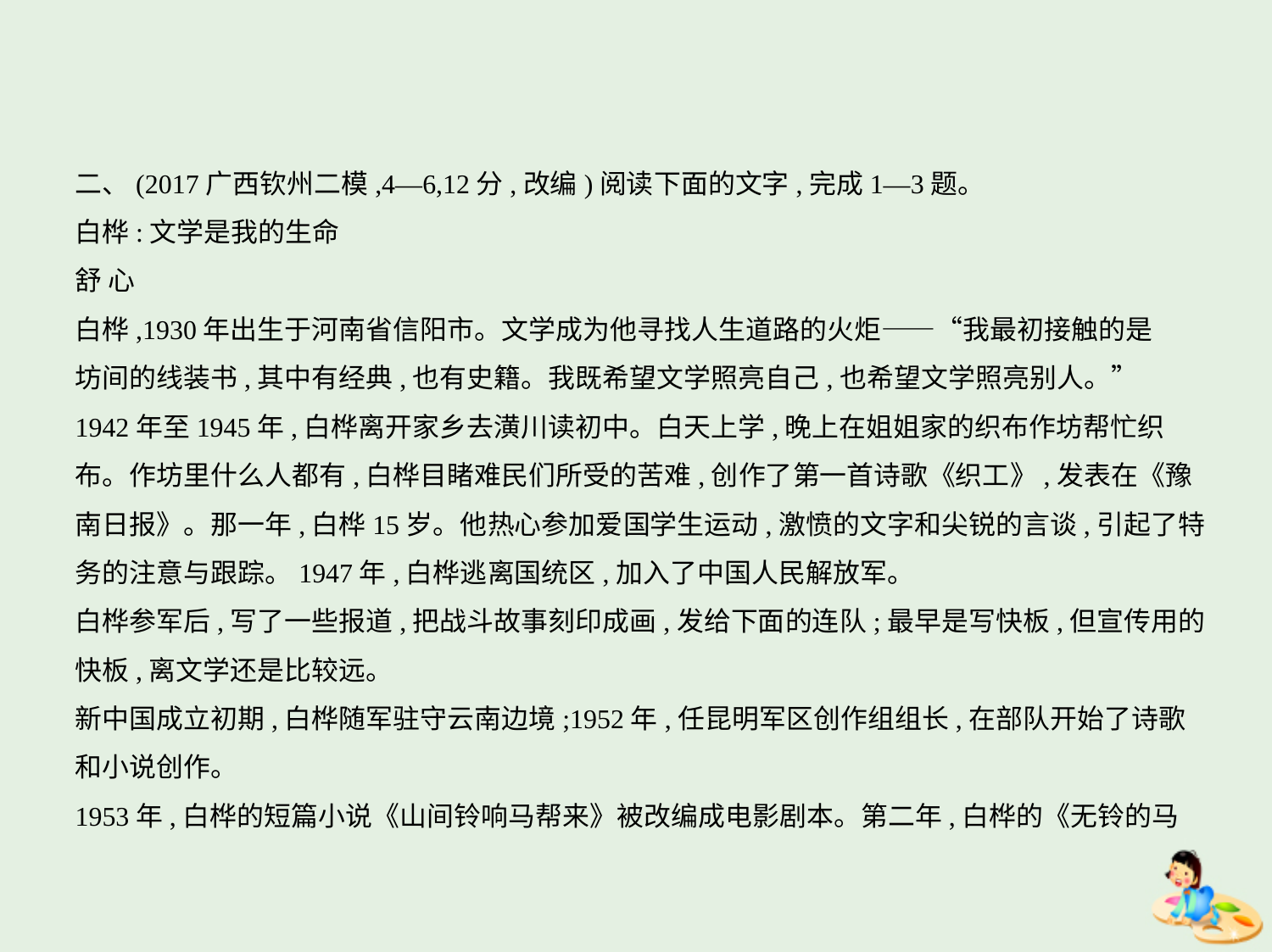

二、(2017广西钦州二模,4—6,12分,改编)阅读下面的文字,完成1—3题。
白桦:文学是我的生命
舒 心
白桦,1930年出生于河南省信阳市。文学成为他寻找人生道路的火炬——“我最初接触的是
坊间的线装书,其中有经典,也有史籍。我既希望文学照亮自己,也希望文学照亮别人。”
1942年至1945年,白桦离开家乡去潢川读初中。白天上学,晚上在姐姐家的织布作坊帮忙织
布。作坊里什么人都有,白桦目睹难民们所受的苦难,创作了第一首诗歌《织工》,发表在《豫
南日报》。那一年,白桦15岁。他热心参加爱国学生运动,激愤的文字和尖锐的言谈,引起了特
务的注意与跟踪。1947年,白桦逃离国统区,加入了中国人民解放军。
白桦参军后,写了一些报道,把战斗故事刻印成画,发给下面的连队;最早是写快板,但宣传用的
快板,离文学还是比较远。
新中国成立初期,白桦随军驻守云南边境;1952年,任昆明军区创作组组长,在部队开始了诗歌
和小说创作。
1953年,白桦的短篇小说《山间铃响马帮来》被改编成电影剧本。第二年,白桦的《无铃的马